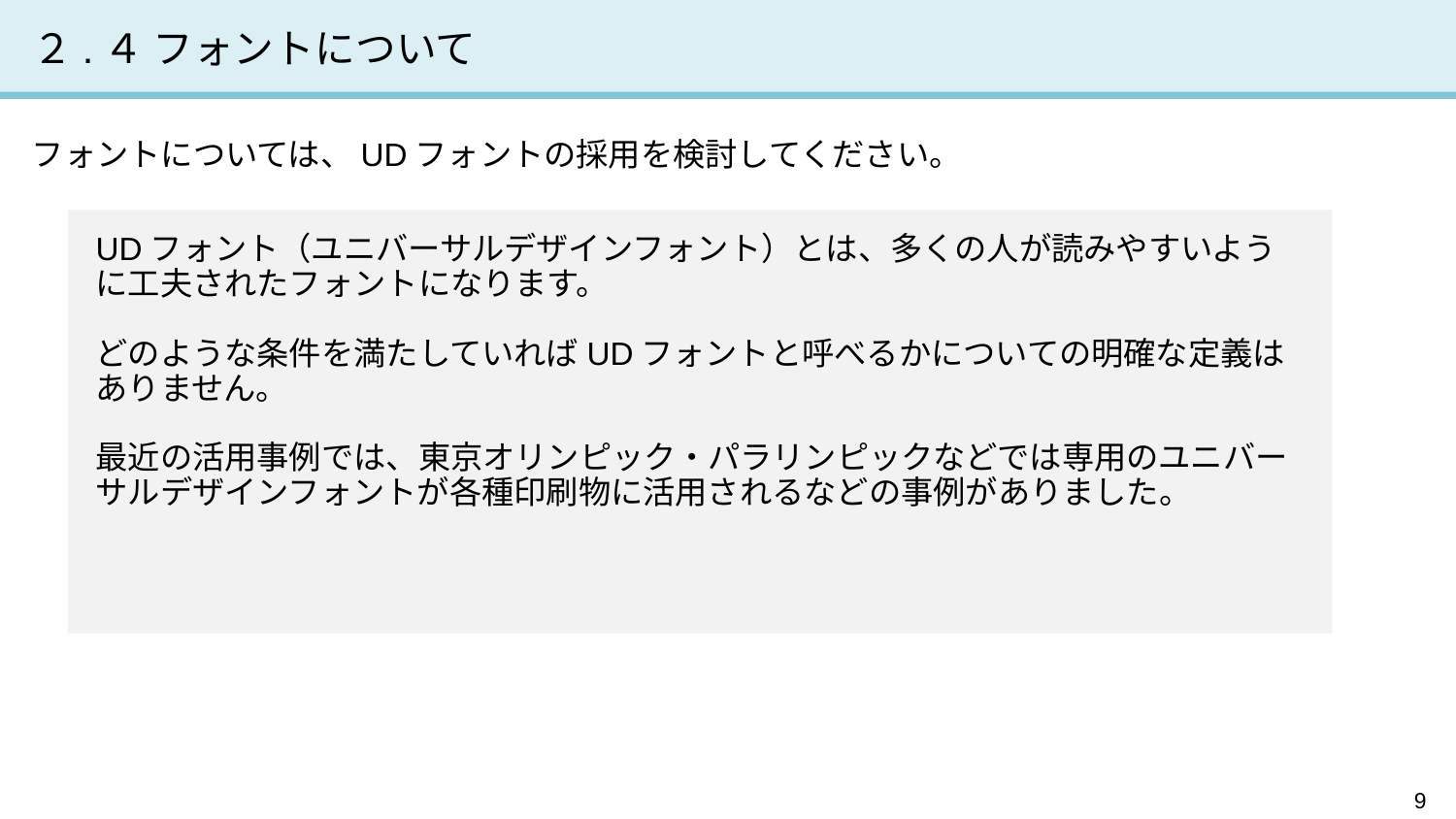

# ２.４ フォントについて
フォントについては、UDフォントの採用を検討してください。

UDフォント（ユニバーサルデザインフォント）とは、多くの人が読みやすいように工夫されたフォントになります。

どのような条件を満たしていればUDフォントと呼べるかについての明確な定義はありません。

最近の活用事例では、東京オリンピック・パラリンピックなどでは専用のユニバーサルデザインフォントが各種印刷物に活用されるなどの事例がありました。